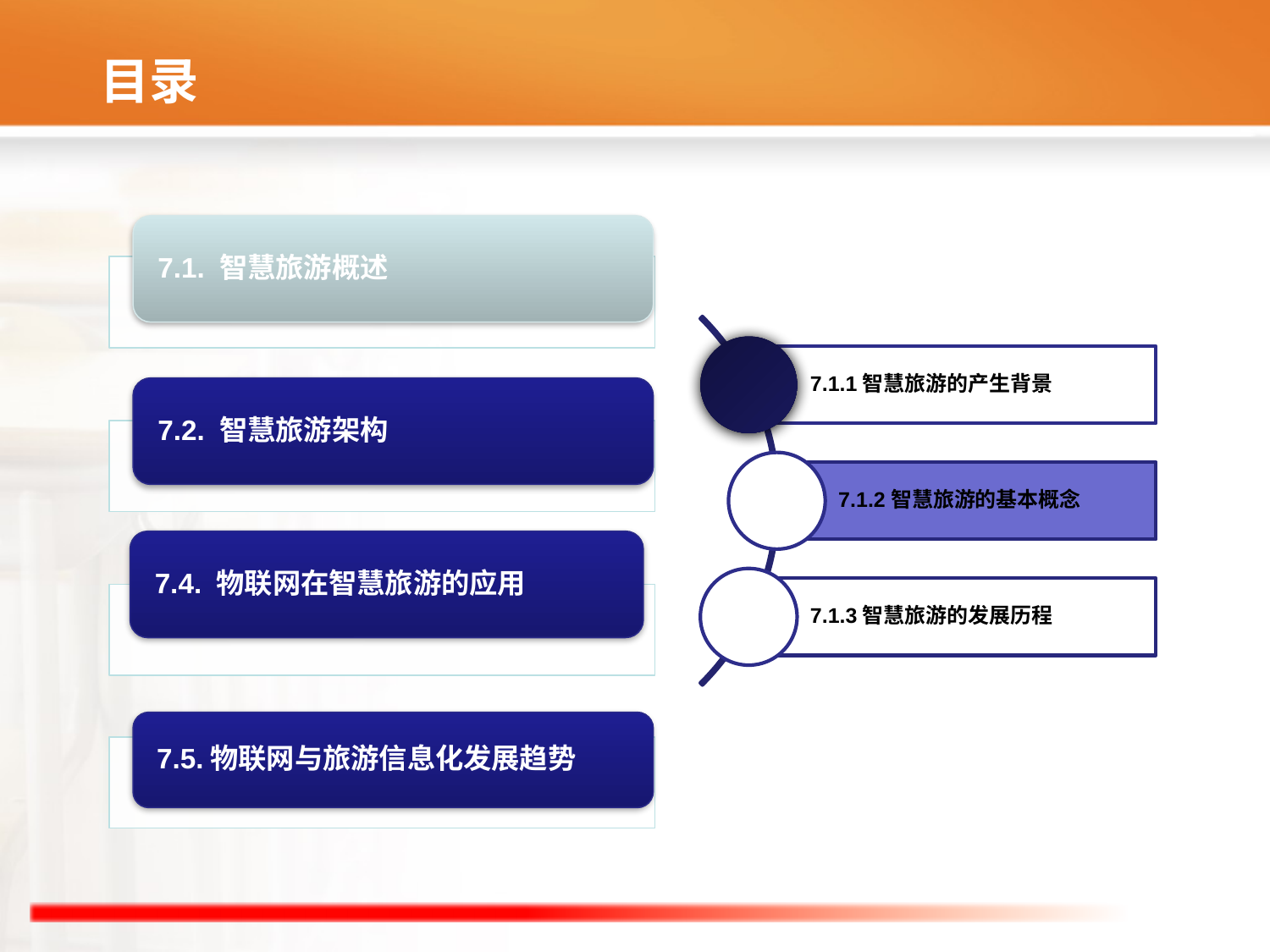

# 目录
7.1. 智慧旅游概述
7.2. 智慧旅游架构
7.4. 物联网在智慧旅游的应用
7.5.物联网与旅游信息化发展趋势
7.1.1智慧旅游的产生背景
7.1.2智慧旅游的基本概念
7.1.3智慧旅游的发展历程